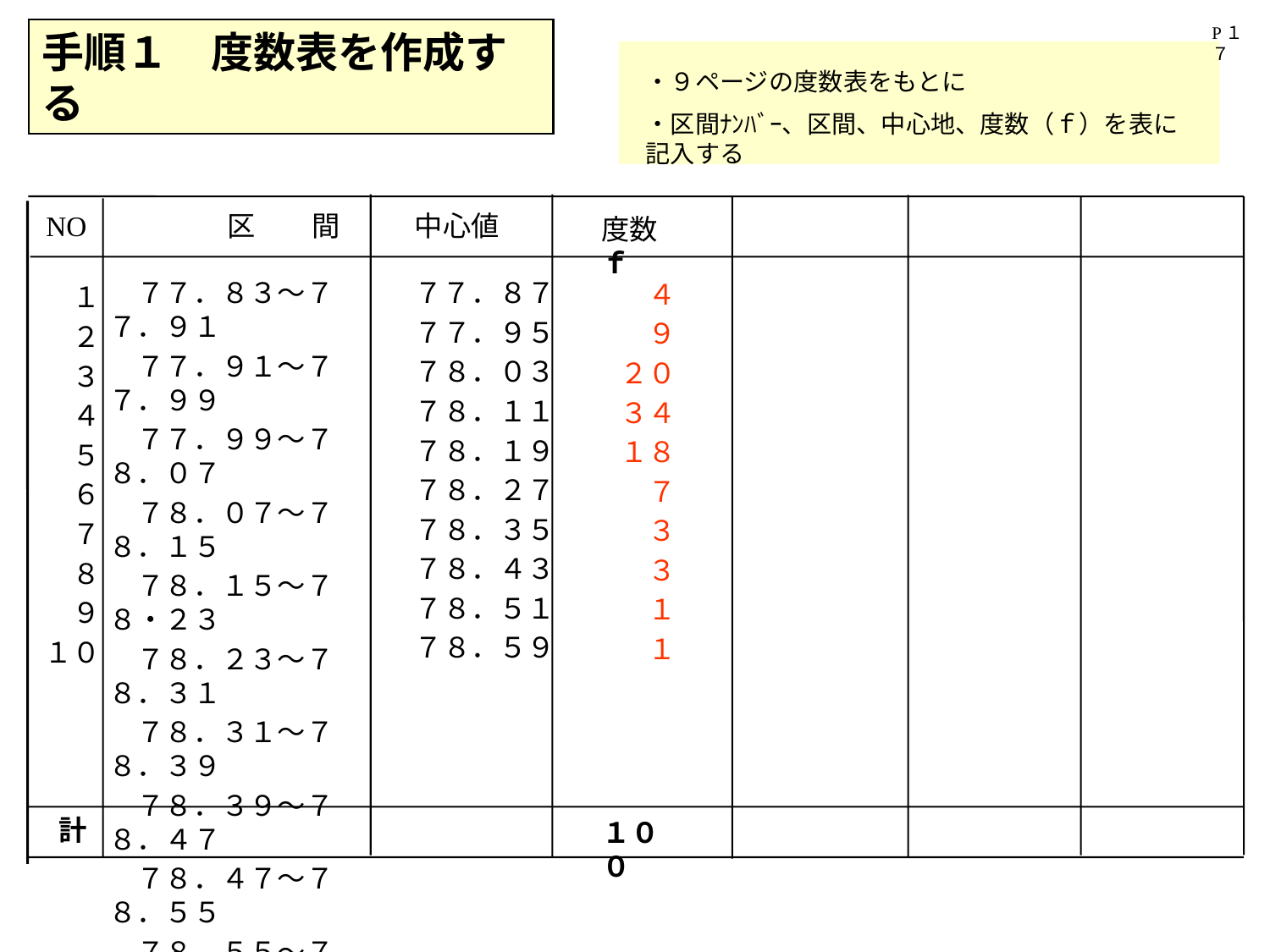

P１７
手順１　度数表を作成する

・９ページの度数表をもとに
・区間ﾅﾝﾊﾞｰ、区間、中心地、度数（ｆ）を表に記入する

計
１００
NO
　　　　区　　間
　中心値
度数　ｆ

　７７．８３～７７．９１
　７７．９１～７７．９９
　７７．９９～７８．０７
　７８．０７～７８．１５
　７８．１５～７８・２３
　７８．２３～７８．３１
　７８．３１～７８．３９
　７８．３９～７８．４７
　７８．４７～７８．５５
　７８．５５～７８．６３
　７７．８７
　７７．９５
　７８．０３
　７８．１１
　７８．１９
　７８．２７
　７８．３５
　７８．４３
　７８．５１
　７８．５９
　１
　２
　３
　４
　５
　６
　７
　８
　９
１０

　　４
　　９
　２０
　３４
　１８
　　７
　　３
　　３
　　１
　　１